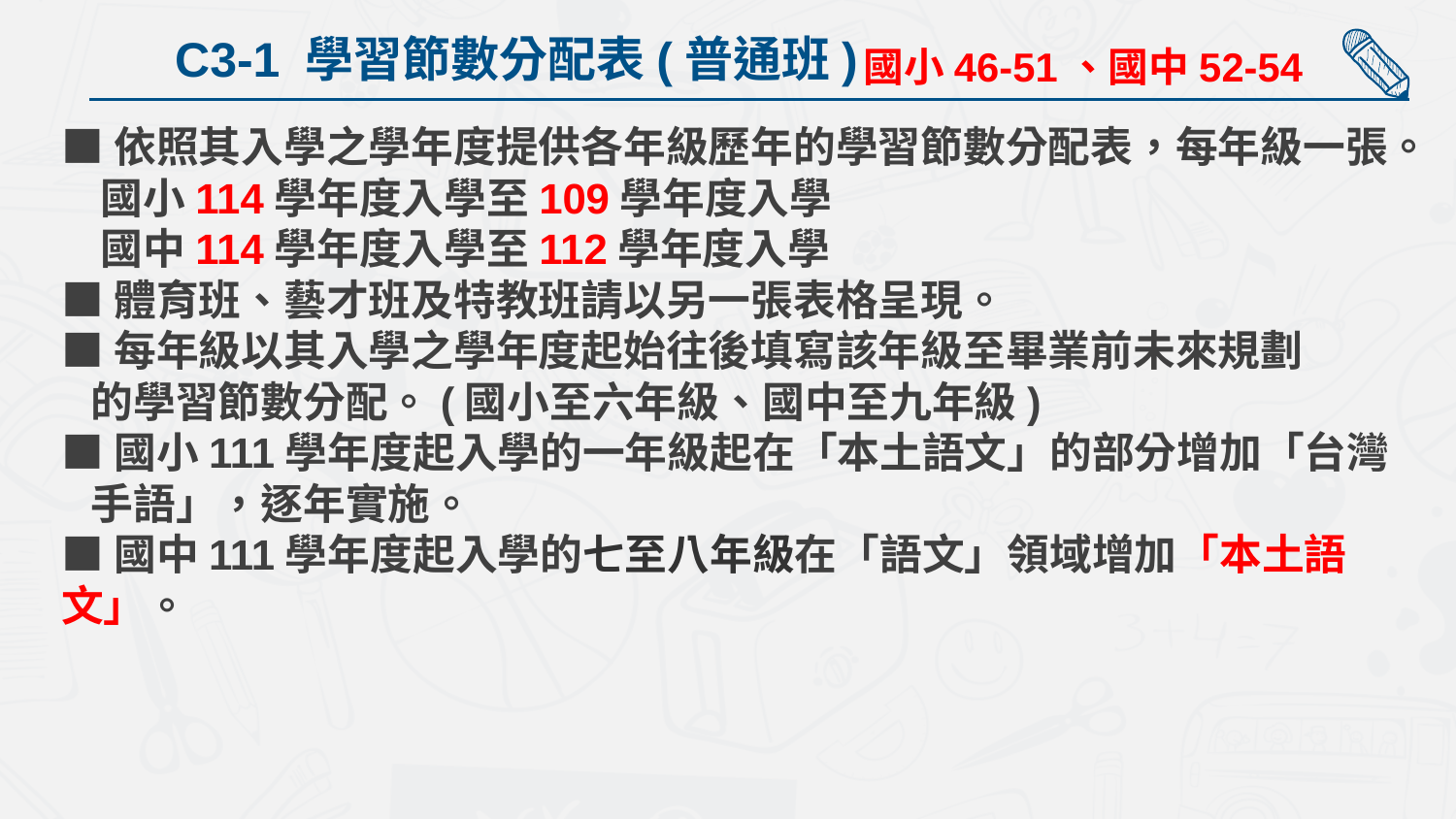

C3-1 學習節數分配表(普通班)
國小46-51、國中52-54
■依照其入學之學年度提供各年級歷年的學習節數分配表，每年級一張。
   國小114學年度入學至109學年度入學
   國中114學年度入學至112學年度入學
■體育班、藝才班及特教班請以另一張表格呈現。
■每年級以其入學之學年度起始往後填寫該年級至畢業前未來規劃
  的學習節數分配。(國小至六年級、國中至九年級)
■國小111學年度起入學的一年級起在「本土語文」的部分增加「台灣
  手語」，逐年實施。
■國中111學年度起入學的七至八年級在「語文」領域增加「本土語文」。